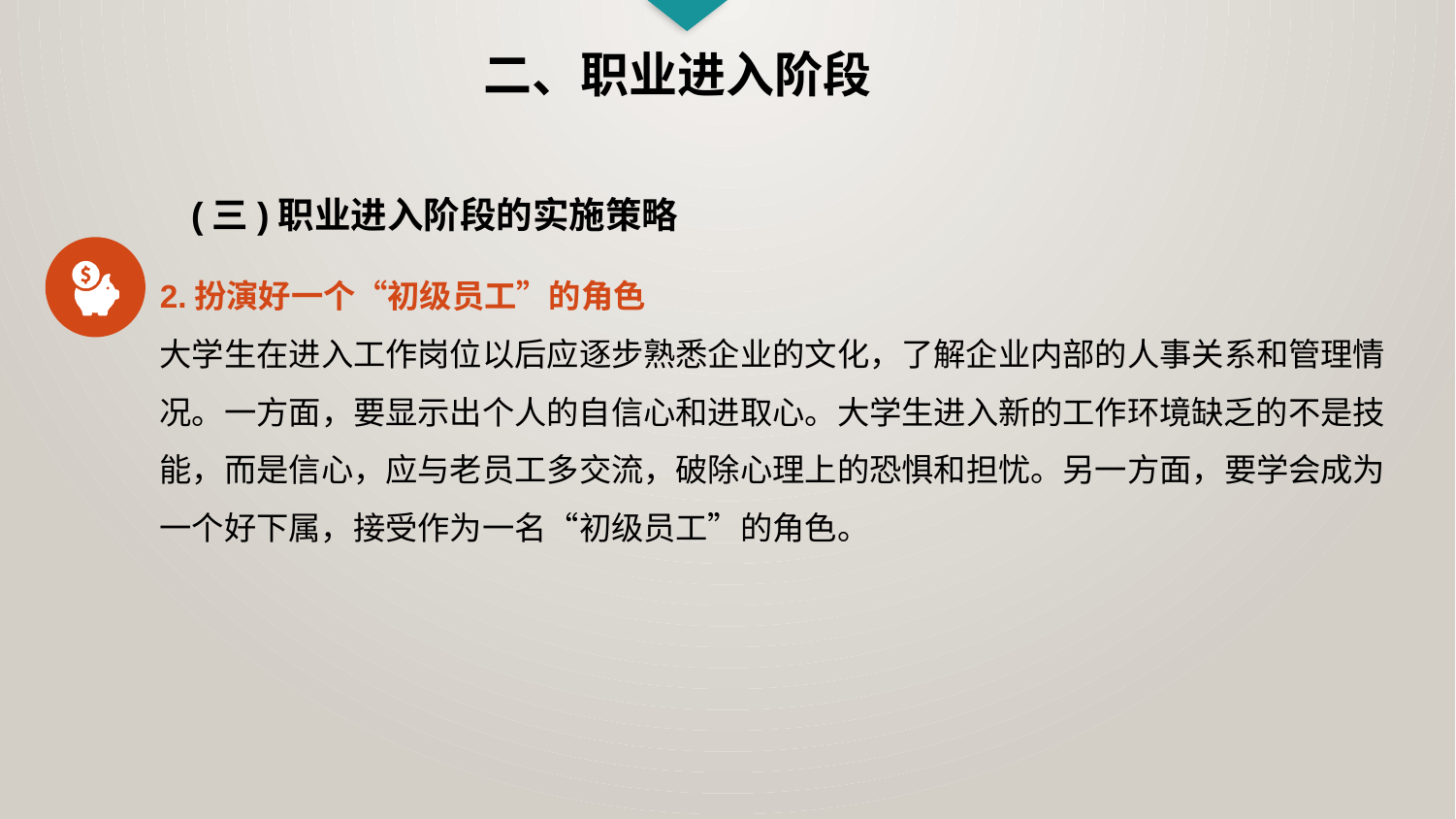

二、职业进入阶段
(三)职业进入阶段的实施策略

2.扮演好一个“初级员工”的角色
大学生在进入工作岗位以后应逐步熟悉企业的文化，了解企业内部的人事关系和管理情况。一方面，要显示出个人的自信心和进取心。大学生进入新的工作环境缺乏的不是技能，而是信心，应与老员工多交流，破除心理上的恐惧和担忧。另一方面，要学会成为一个好下属，接受作为一名“初级员工”的角色。

35